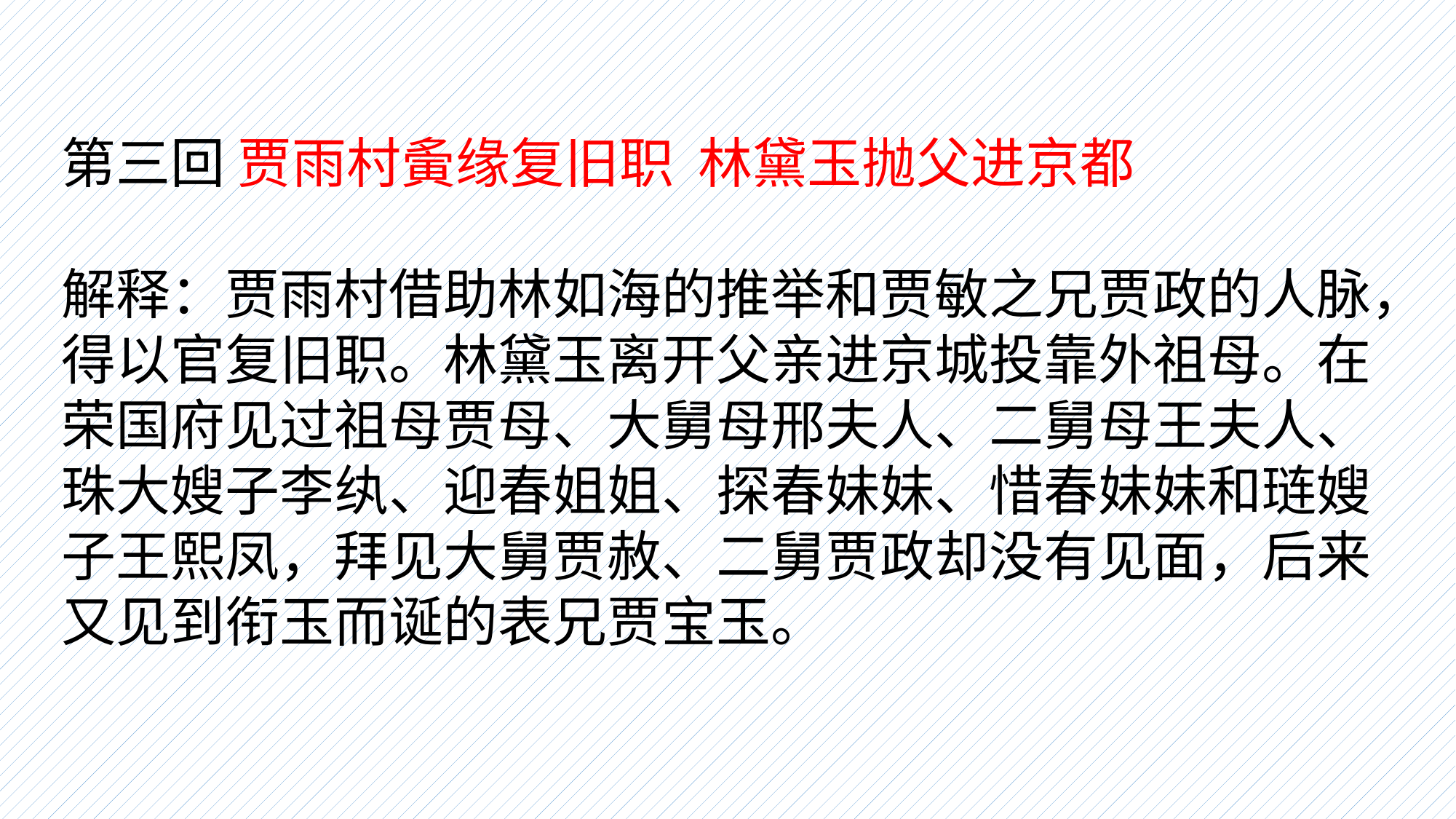

第三回 贾雨村夤缘复旧职  林黛玉抛父进京都

解释：贾雨村借助林如海的推举和贾敏之兄贾政的人脉，得以官复旧职。林黛玉离开父亲进京城投靠外祖母。在荣国府见过祖母贾母、大舅母邢夫人、二舅母王夫人、珠大嫂子李纨、迎春姐姐、探春妹妹、惜春妹妹和琏嫂子王熙凤，拜见大舅贾赦、二舅贾政却没有见面，后来又见到衔玉而诞的表兄贾宝玉。